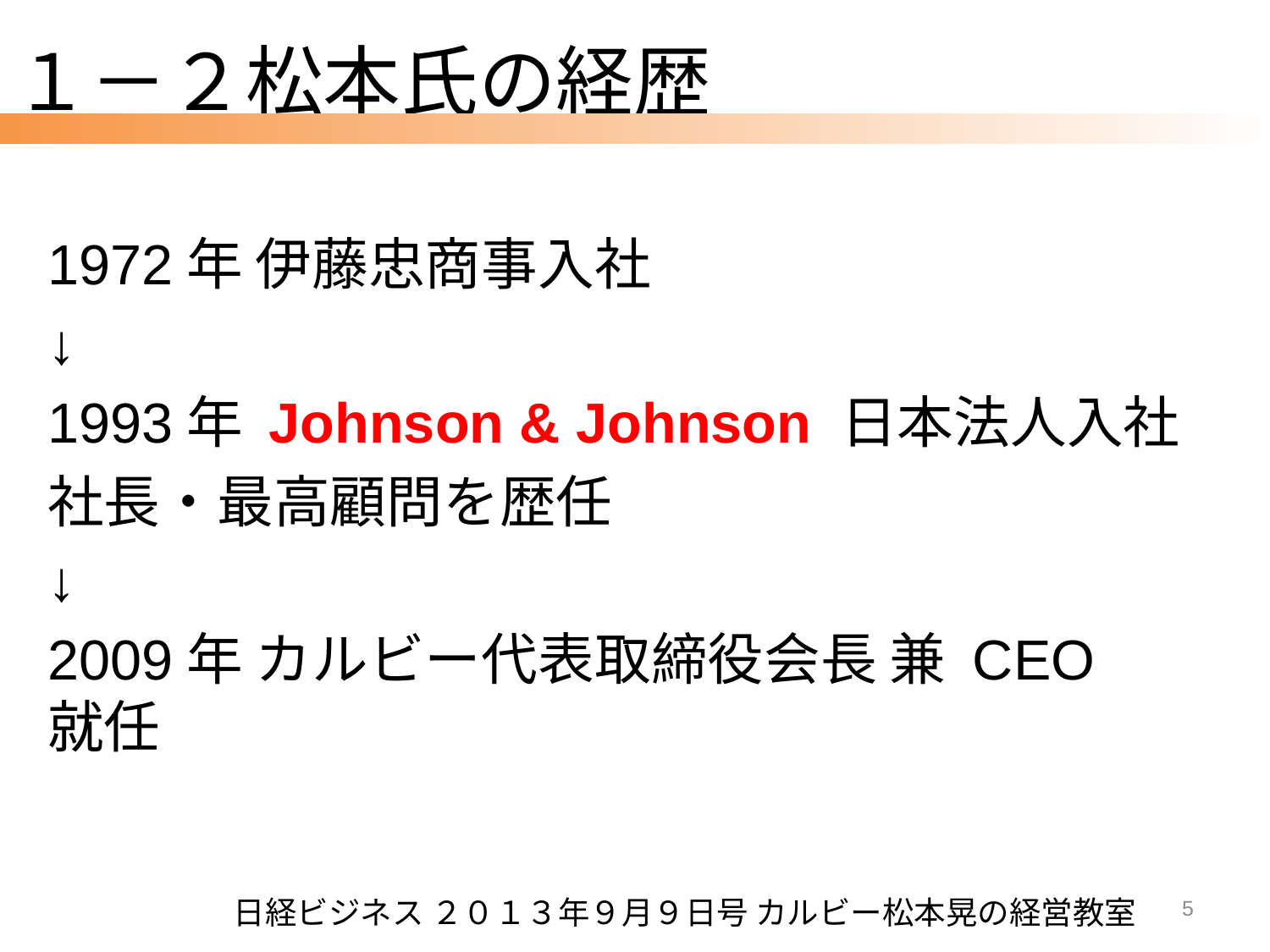

# １－２松本氏の経歴

1972年 伊藤忠商事入社
↓
1993年 Johnson & Johnson 日本法人入社
社長・最高顧問を歴任
↓
2009年 カルビー代表取締役会長 兼 CEO	就任

5
日経ビジネス ２０１３年９月９日号 カルビー松本晃の経営教室